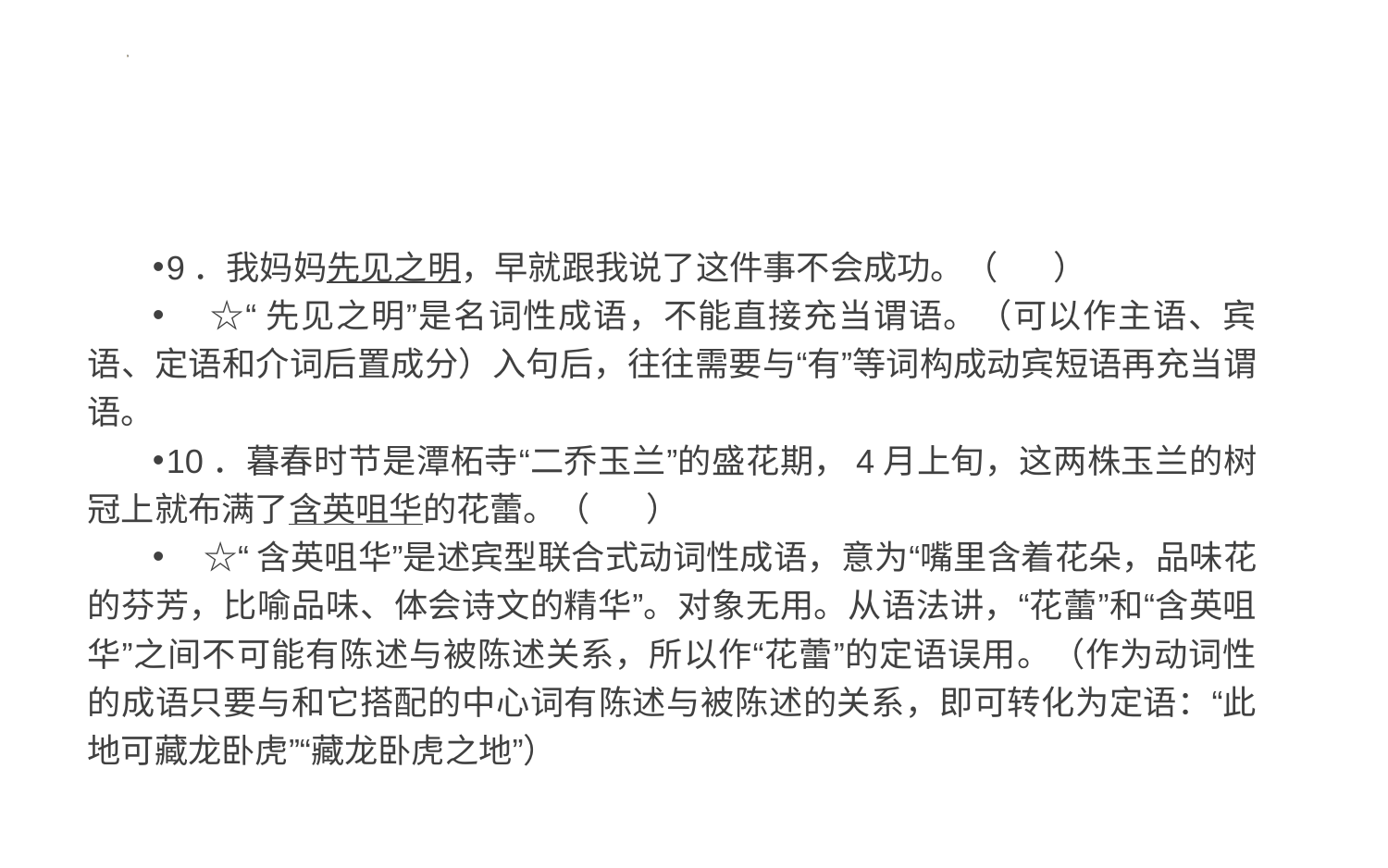

#
9．我妈妈先见之明，早就跟我说了这件事不会成功。（      ）
    ☆“先见之明”是名词性成语，不能直接充当谓语。（可以作主语、宾语、定语和介词后置成分）入句后，往往需要与“有”等词构成动宾短语再充当谓语。
10．暮春时节是潭柘寺“二乔玉兰”的盛花期，4月上旬，这两株玉兰的树冠上就布满了含英咀华的花蕾。（      ）
    ☆“含英咀华”是述宾型联合式动词性成语，意为“嘴里含着花朵，品味花的芬芳，比喻品味、体会诗文的精华”。对象无用。从语法讲，“花蕾”和“含英咀华”之间不可能有陈述与被陈述关系，所以作“花蕾”的定语误用。（作为动词性的成语只要与和它搭配的中心词有陈述与被陈述的关系，即可转化为定语：“此地可藏龙卧虎”“藏龙卧虎之地”）